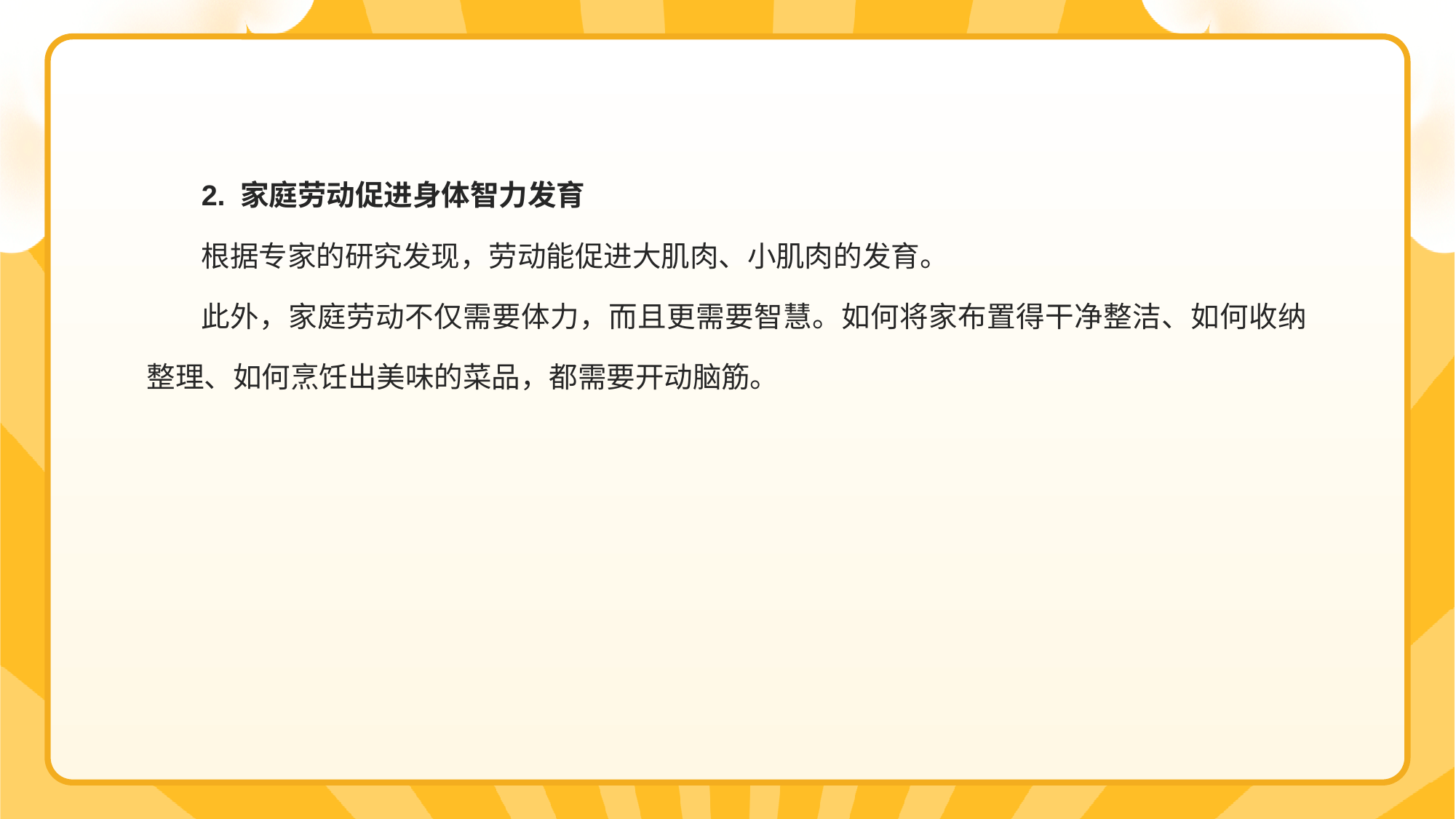

2. 家庭劳动促进身体智力发育
根据专家的研究发现，劳动能促进大肌肉、小肌肉的发育。
此外，家庭劳动不仅需要体力，而且更需要智慧。如何将家布置得干净整洁、如何收纳整理、如何烹饪出美味的菜品，都需要开动脑筋。